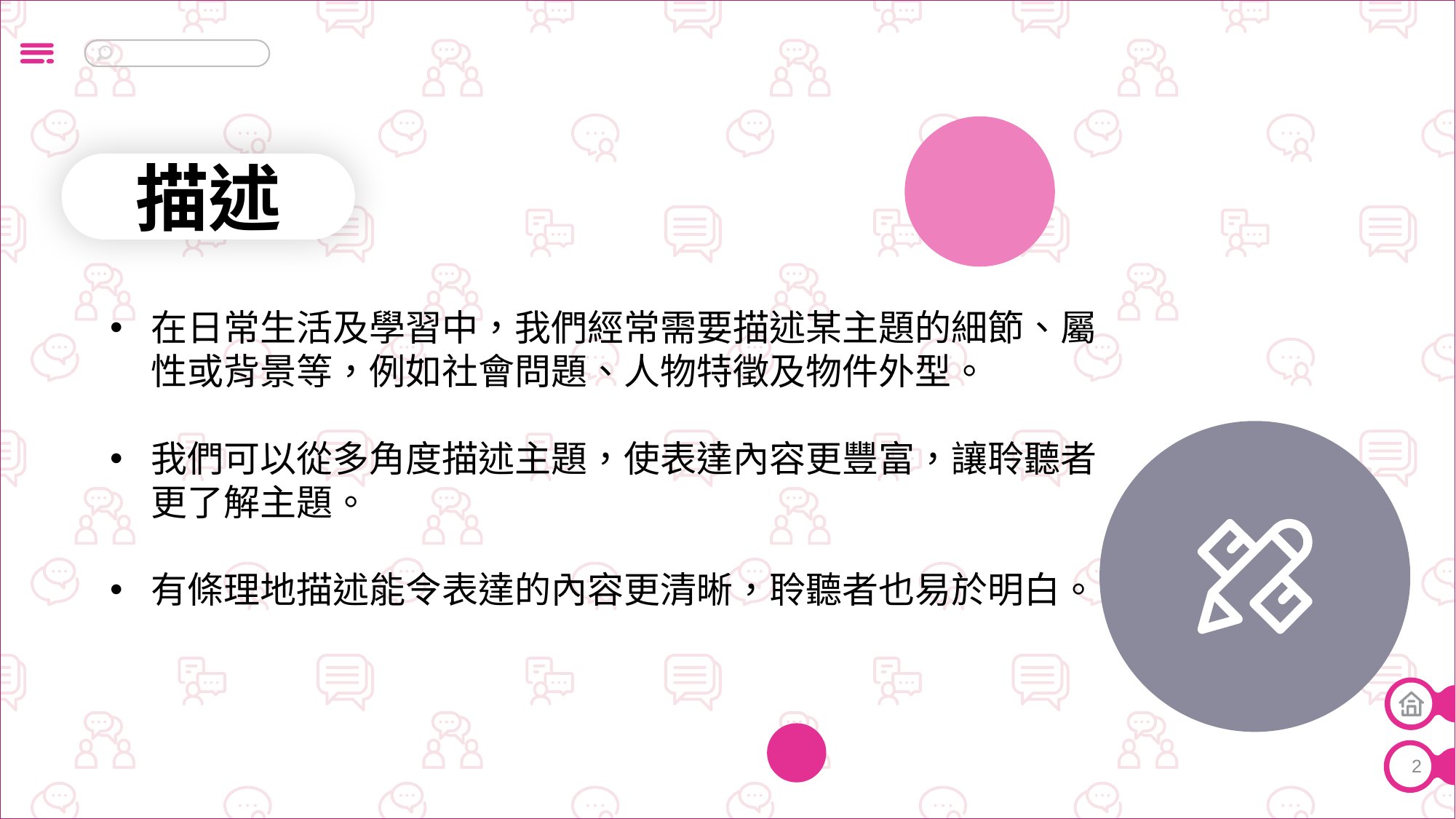

描述
在日常生活及學習中，我們經常需要描述某主題的細節、屬性或背景等，例如社會問題、人物特徵及物件外型。

我們可以從多角度描述主題，使表達內容更豐富，讓聆聽者更了解主題。

有條理地描述能令表達的內容更清晰，聆聽者也易於明白。

2